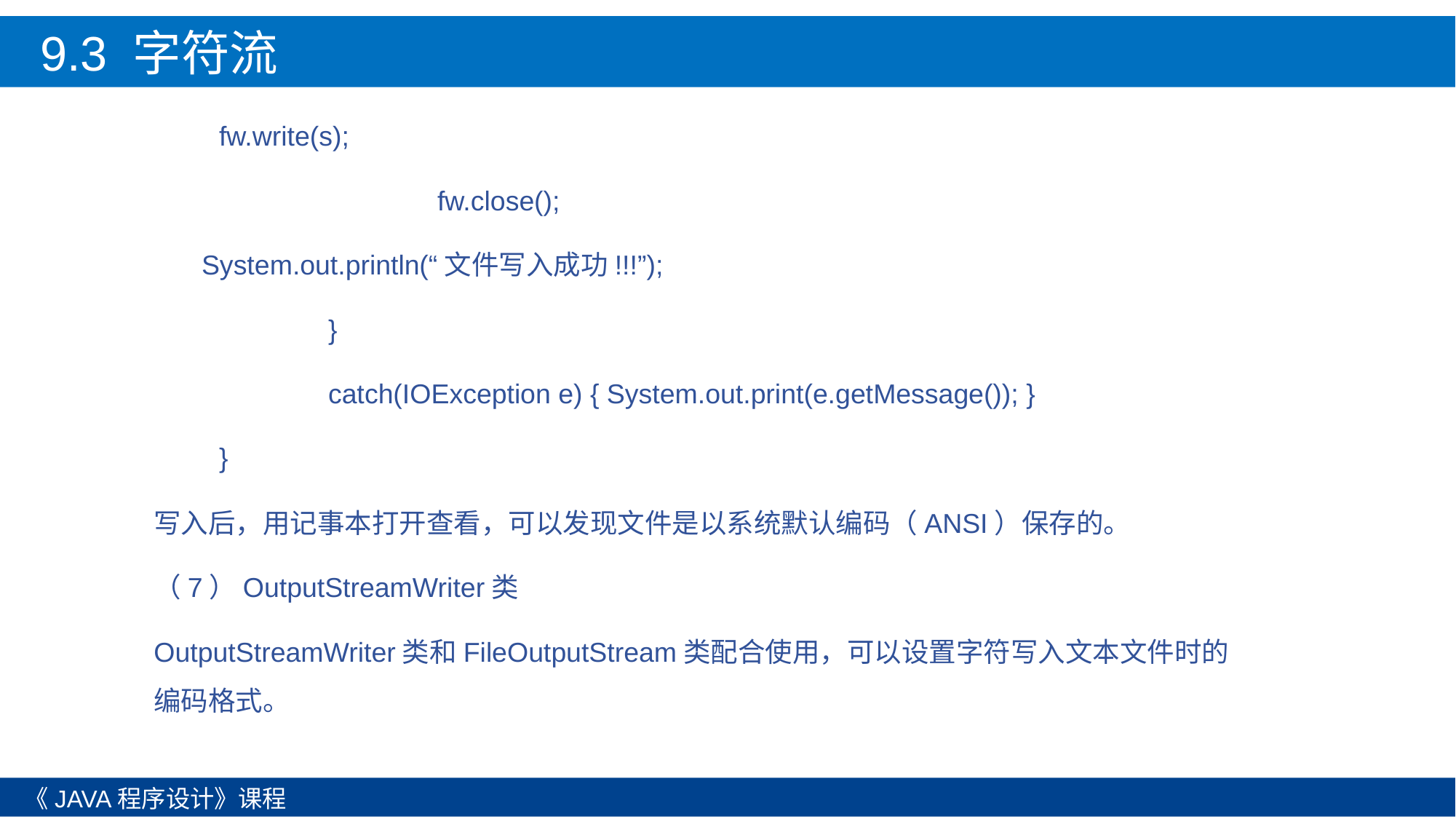

9.3 字符流
	fw.write(s);
			fw.close();
            System.out.println(“文件写入成功!!!”);
		}
		catch(IOException e) { System.out.print(e.getMessage()); }
	}
写入后，用记事本打开查看，可以发现文件是以系统默认编码（ANSI）保存的。
（7）OutputStreamWriter类
OutputStreamWriter类和FileOutputStream类配合使用，可以设置字符写入文本文件时的编码格式。
《JAVA程序设计》课程